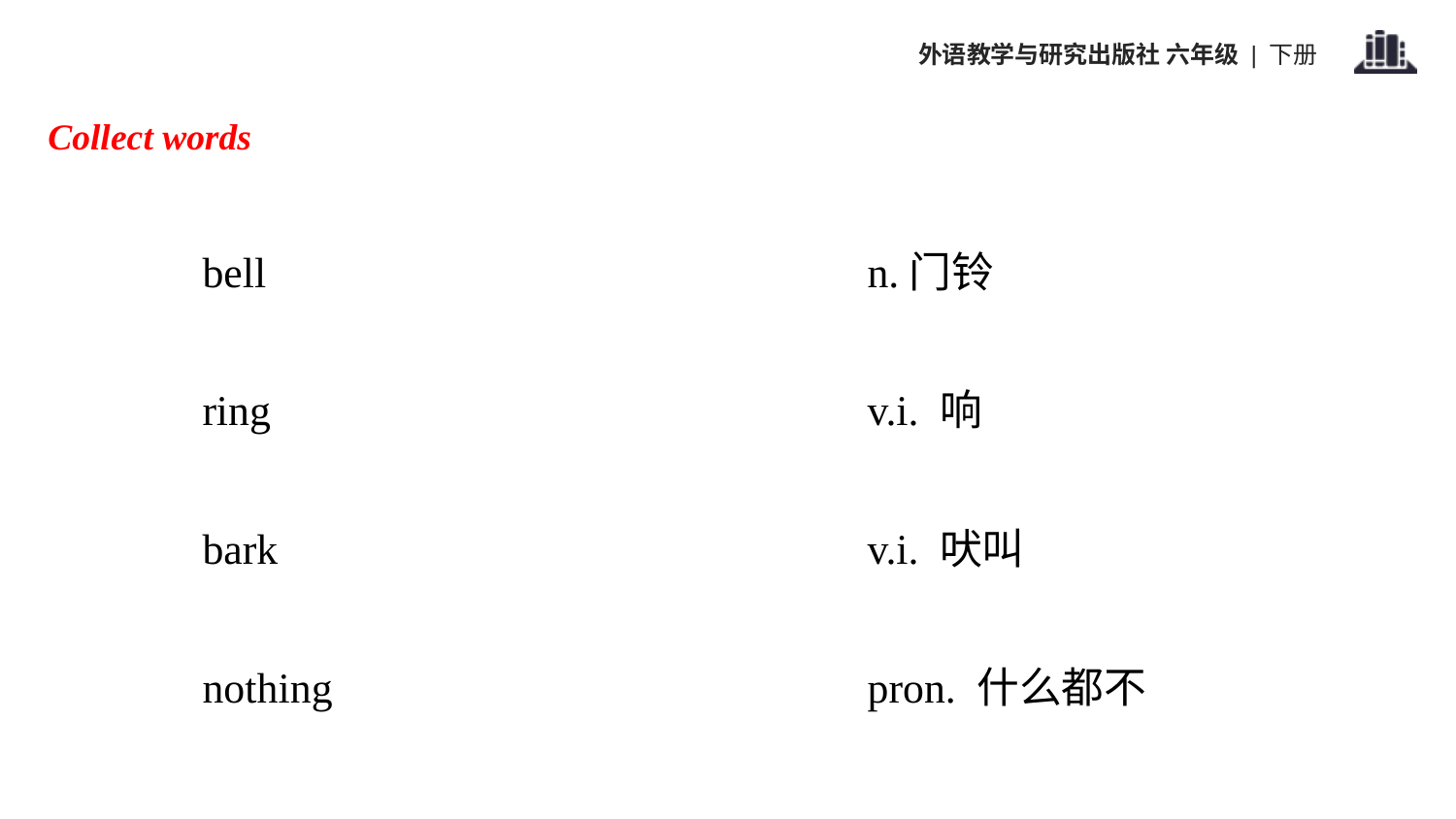

Collect words
bell
n.门铃
ring
v.i. 响
bark
v.i. 吠叫
nothing
pron. 什么都不